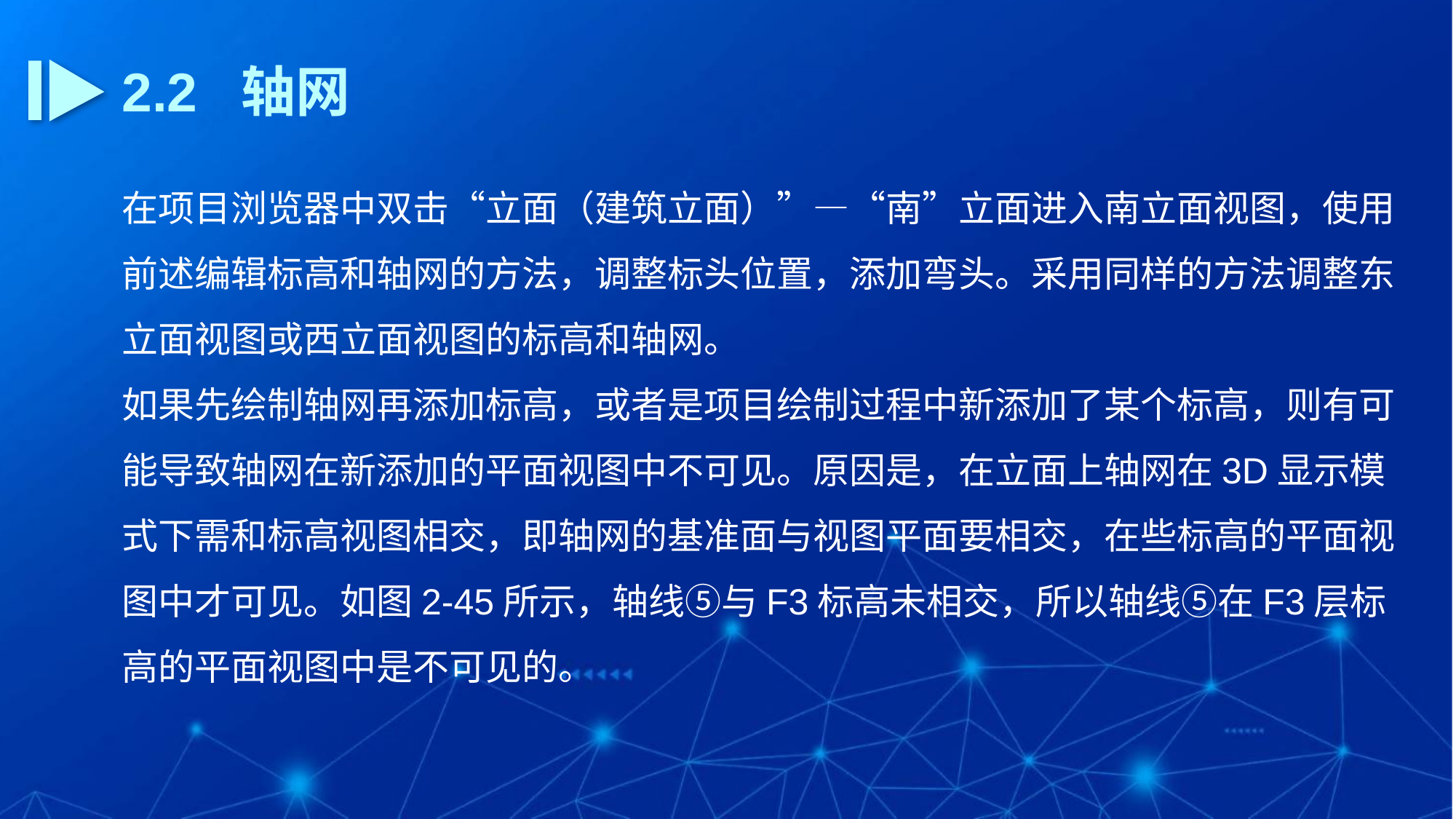

2.2  轴网

在项目浏览器中双击“立面（建筑立面）”—“南”立面进入南立面视图，使用前述编辑标高和轴网的方法，调整标头位置，添加弯头。采用同样的方法调整东立面视图或西立面视图的标高和轴网。
如果先绘制轴网再添加标高，或者是项目绘制过程中新添加了某个标高，则有可能导致轴网在新添加的平面视图中不可见。原因是，在立面上轴网在3D显示模式下需和标高视图相交，即轴网的基准面与视图平面要相交，在些标高的平面视图中才可见。如图2-45所示，轴线⑤与F3标高未相交，所以轴线⑤在F3层标高的平面视图中是不可见的。